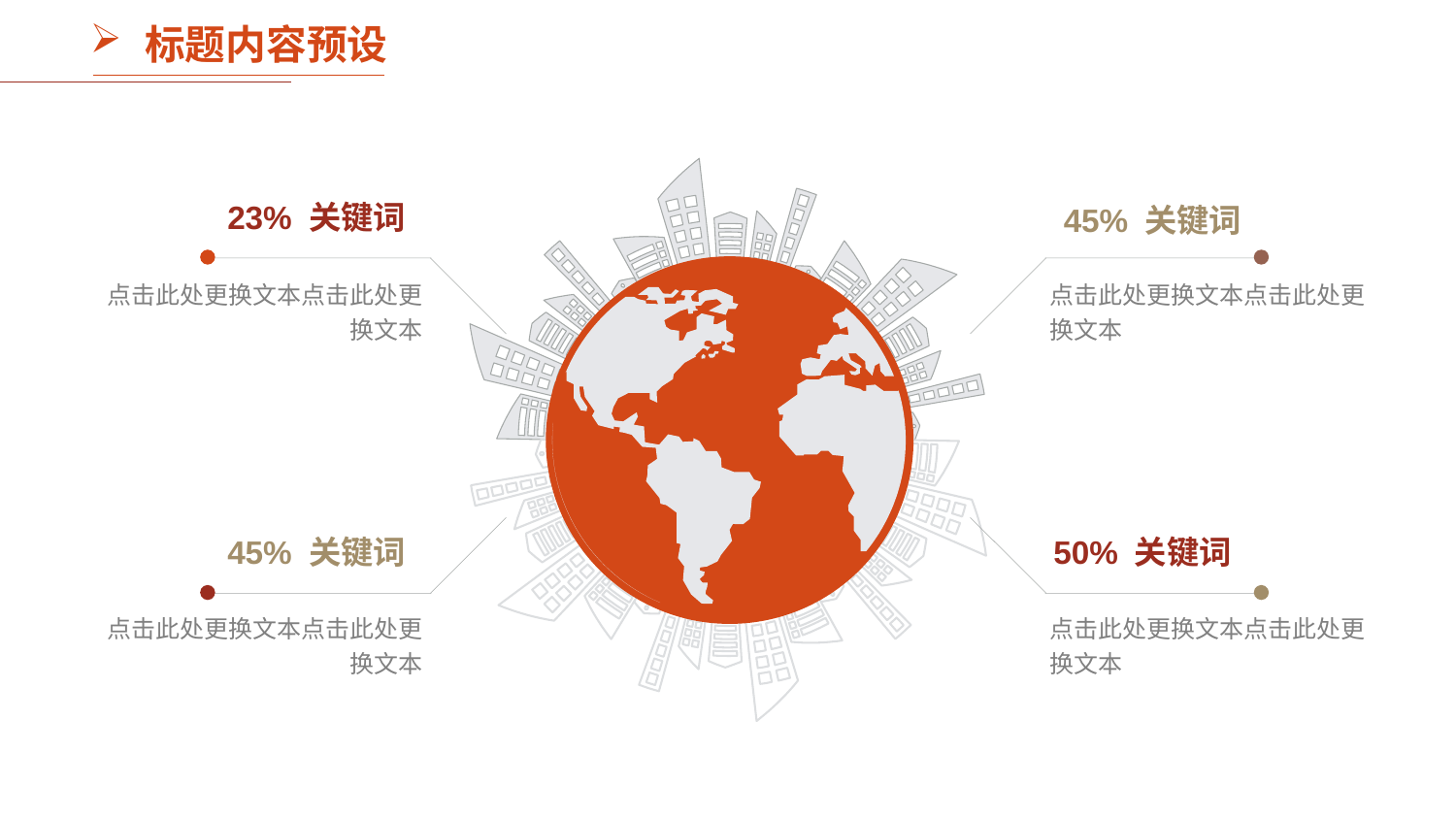

标题内容预设

45% 关键词
23% 关键词

点击此处更换文本点击此处更换文本
点击此处更换文本点击此处更换文本

50% 关键词
45% 关键词
点击此处更换文本点击此处更换文本
点击此处更换文本点击此处更换文本